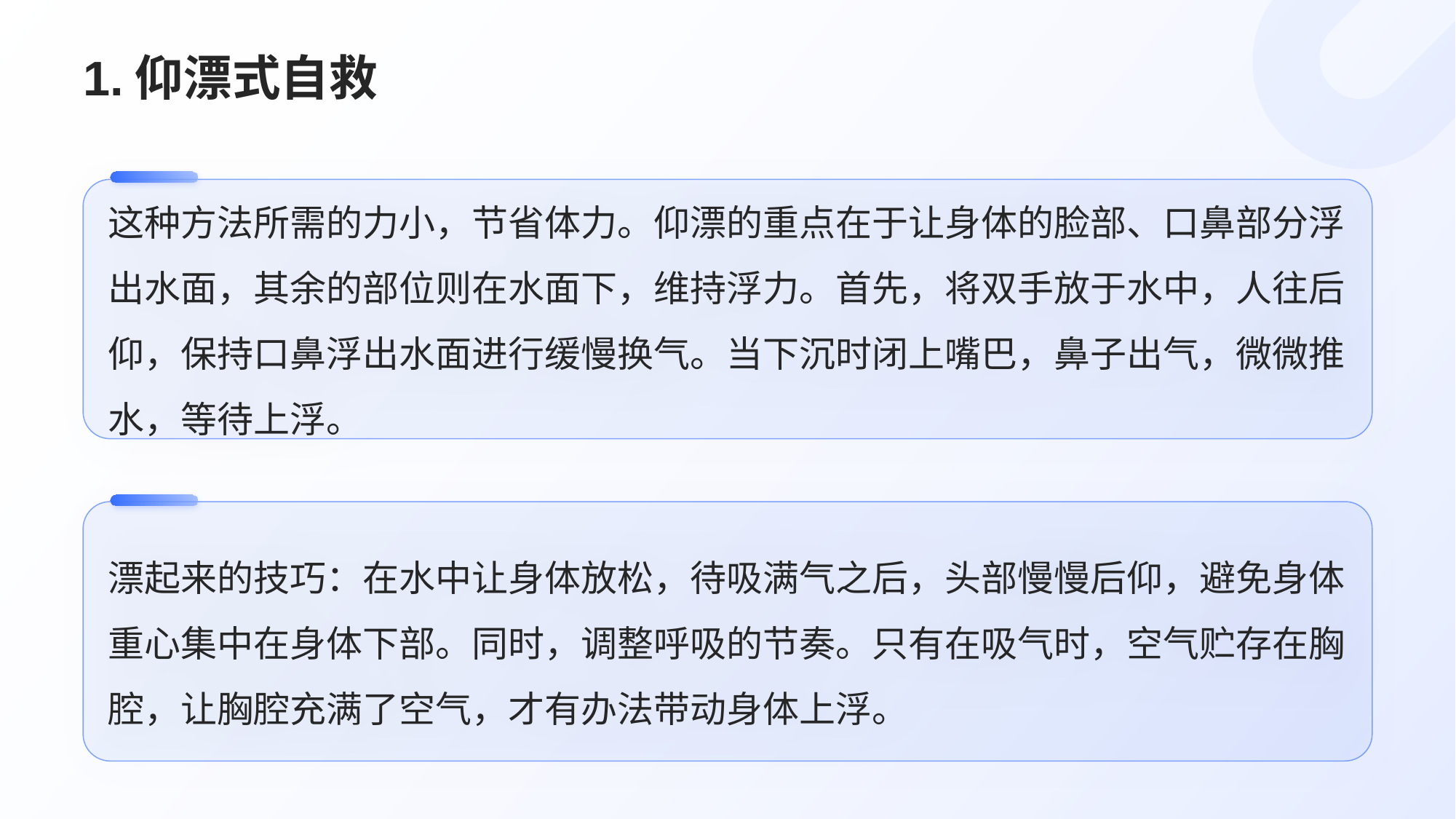

# 1.仰漂式自救

这种方法所需的力小，节省体力。仰漂的重点在于让身体的脸部、口鼻部分浮出水面，其余的部位则在水面下，维持浮力。首先，将双手放于水中，人往后仰，保持口鼻浮出水面进行缓慢换气。当下沉时闭上嘴巴，鼻子出气，微微推水，等待上浮。

漂起来的技巧：在水中让身体放松，待吸满气之后，头部慢慢后仰，避免身体重心集中在身体下部。同时，调整呼吸的节奏。只有在吸气时，空气贮存在胸腔，让胸腔充满了空气，才有办法带动身体上浮。